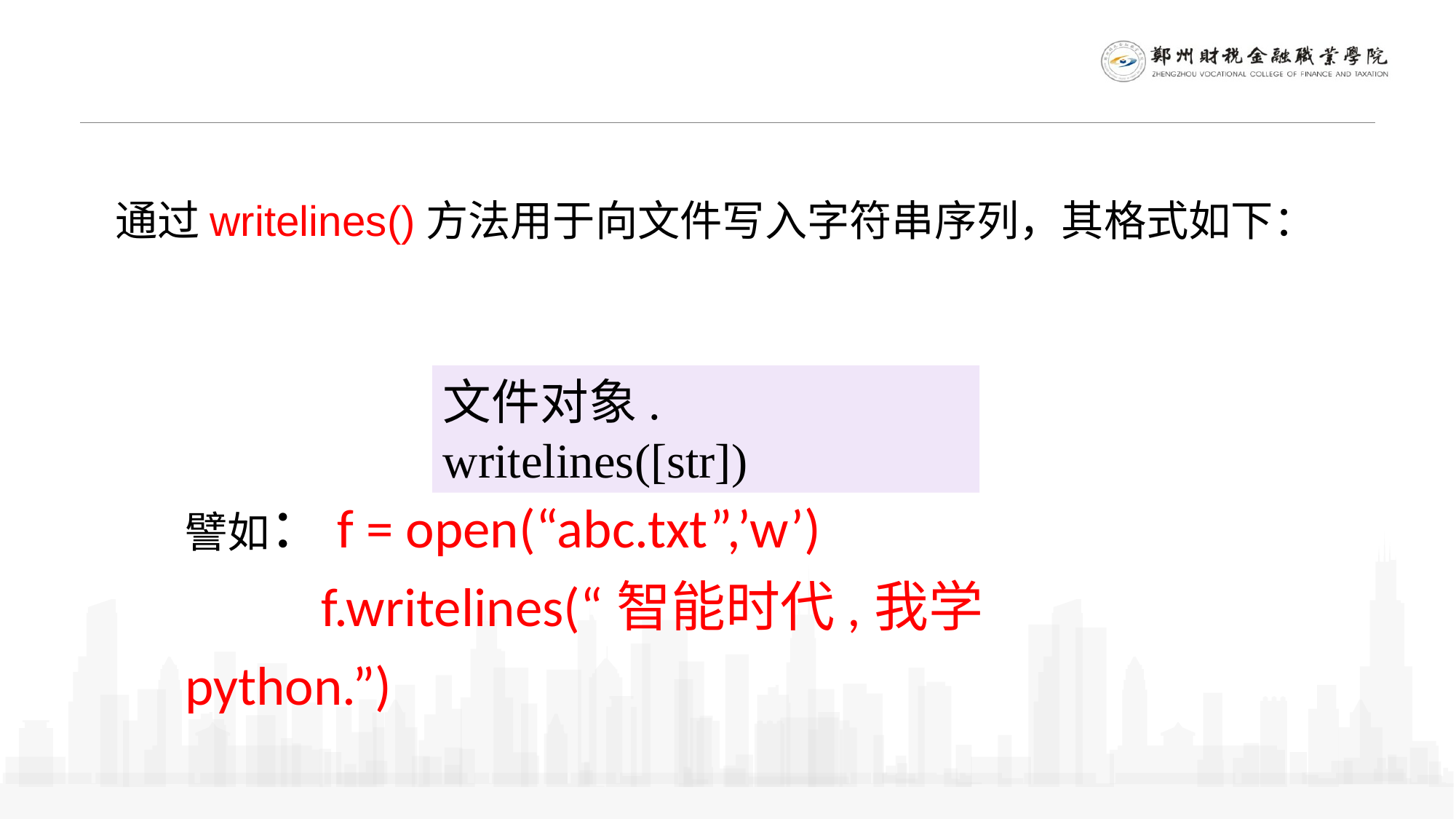

通过writelines()方法用于向文件写入字符串序列，其格式如下：
文件对象. writelines([str])
譬如：f = open(“abc.txt”,’w’)
           f.writelines(“智能时代,我学python.”)